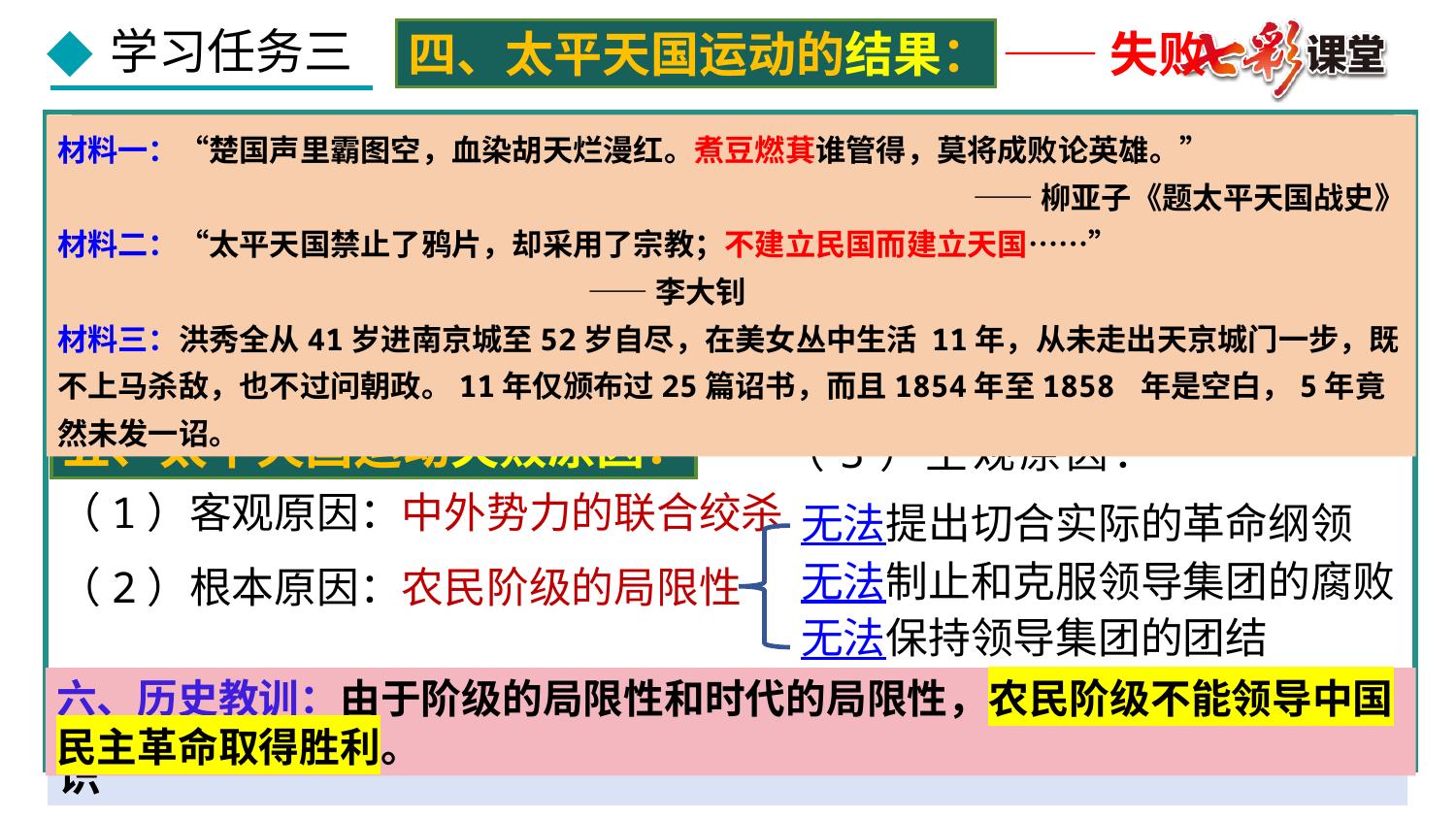

——失败
四、太平天国运动的结果：

材料一：“楚国声里霸图空，血染胡天烂漫红。煮豆燃萁谁管得，莫将成败论英雄。”
——柳亚子《题太平天国战史》
材料二：“太平天国禁止了鸦片，却采用了宗教；不建立民国而建立天国……”
                                                                              ——李大钊
材料三：洪秀全从41岁进南京城至52岁自尽，在美女丛中生活 11年，从未走出天京城门一步，既不上马杀敌，也不过问朝政。11年仅颁布过25篇诏书，而且1854年至1858 年是空白，5年竟然未发一诏。
材料：“现在说到我朝祸害之源，即洋人助妖之事……如洋人不助敌军，则吾人断可长久支持。         ——《洪仁玕自述》
思考：材料中认为太平天国运动失败的根本原因是什么？你是否认同？并说明理由。
不同意；这个观点是片面的。
五、太平天国运动失败原因：
（3）主观原因：
（1）客观原因：中外势力的联合绞杀
无法提出切合实际的革命纲领

无法制止和克服领导集团的腐败
（2）根本原因：农民阶级的局限性
无法保持领导集团的团结
六、历史教训：由于阶级的局限性和时代的局限性，农民阶级不能领导中国民主革命取得胜利。
受到封建主义的侵袭, 滋长了保守、迷信、享乐、皇权等封建思想意识